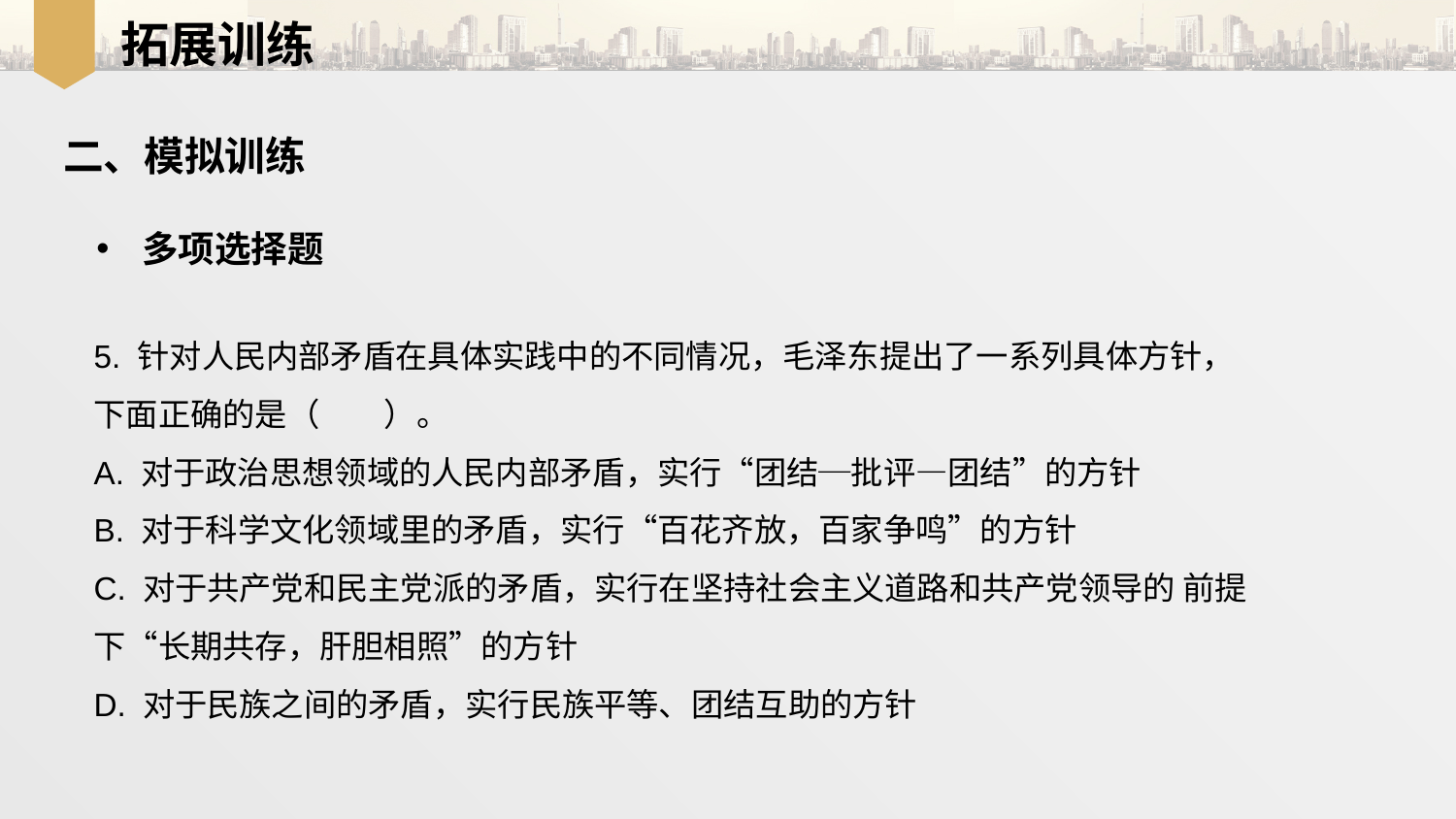

拓展训练
二、模拟训练
多项选择题
5. 针对人民内部矛盾在具体实践中的不同情况，毛泽东提出了一系列具体方针， 下面正确的是（　　）。
A. 对于政治思想领域的人民内部矛盾，实行“团结─批评—团结”的方针
B. 对于科学文化领域里的矛盾，实行“百花齐放，百家争鸣”的方针
C. 对于共产党和民主党派的矛盾，实行在坚持社会主义道路和共产党领导的 前提下“长期共存，肝胆相照”的方针
D. 对于民族之间的矛盾，实行民族平等、团结互助的方针